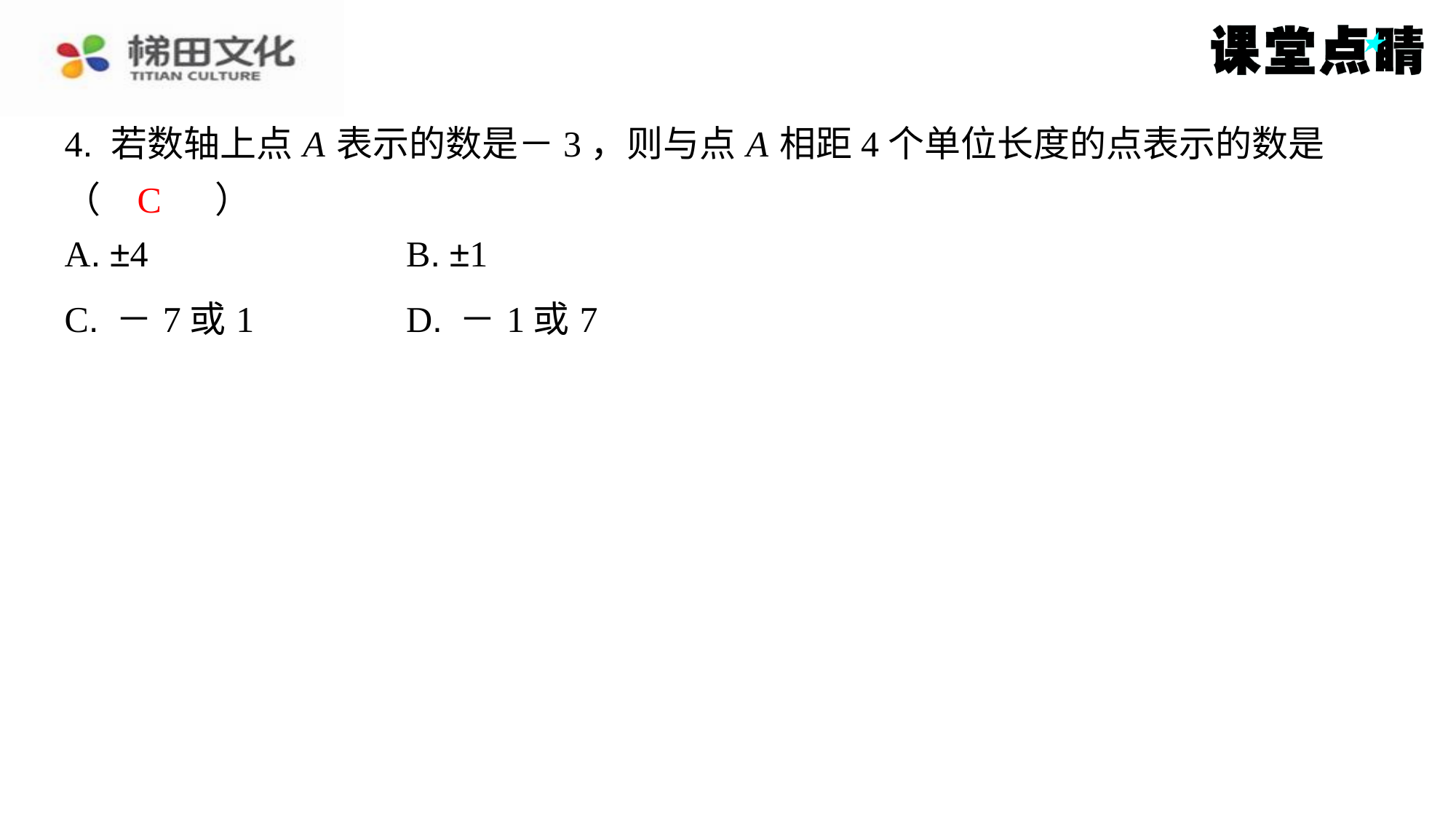

4. 若数轴上点 A 表示的数是－3，则与点 A 相距4个单位长度的点表示的数是
（　C　）
C
| A. ±4 | B. ±1 |
| --- | --- |
| C. －7或1 | D. －1或7 |